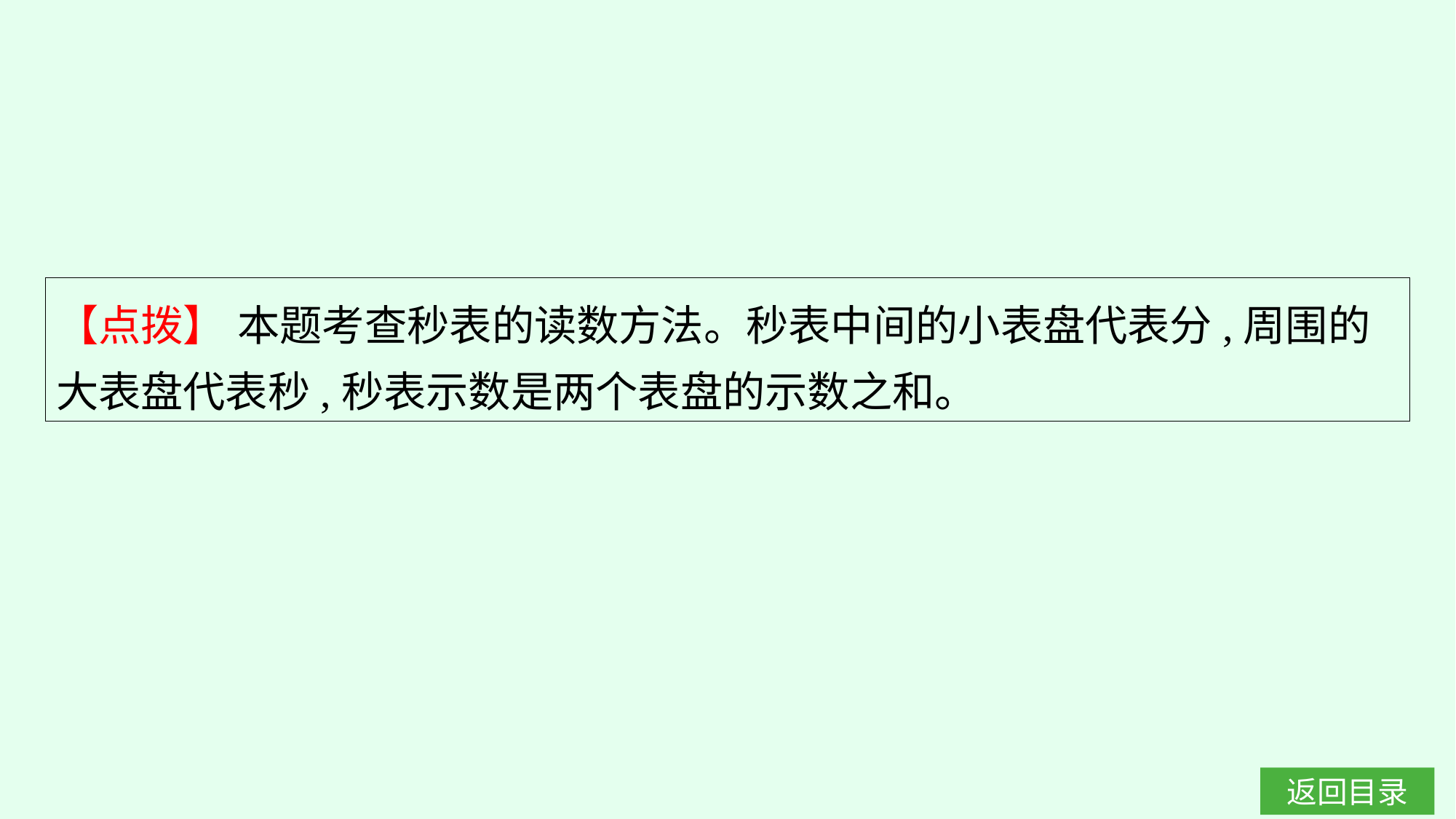

【点拨】 本题考查秒表的读数方法。秒表中间的小表盘代表分,周围的大表盘代表秒,秒表示数是两个表盘的示数之和。